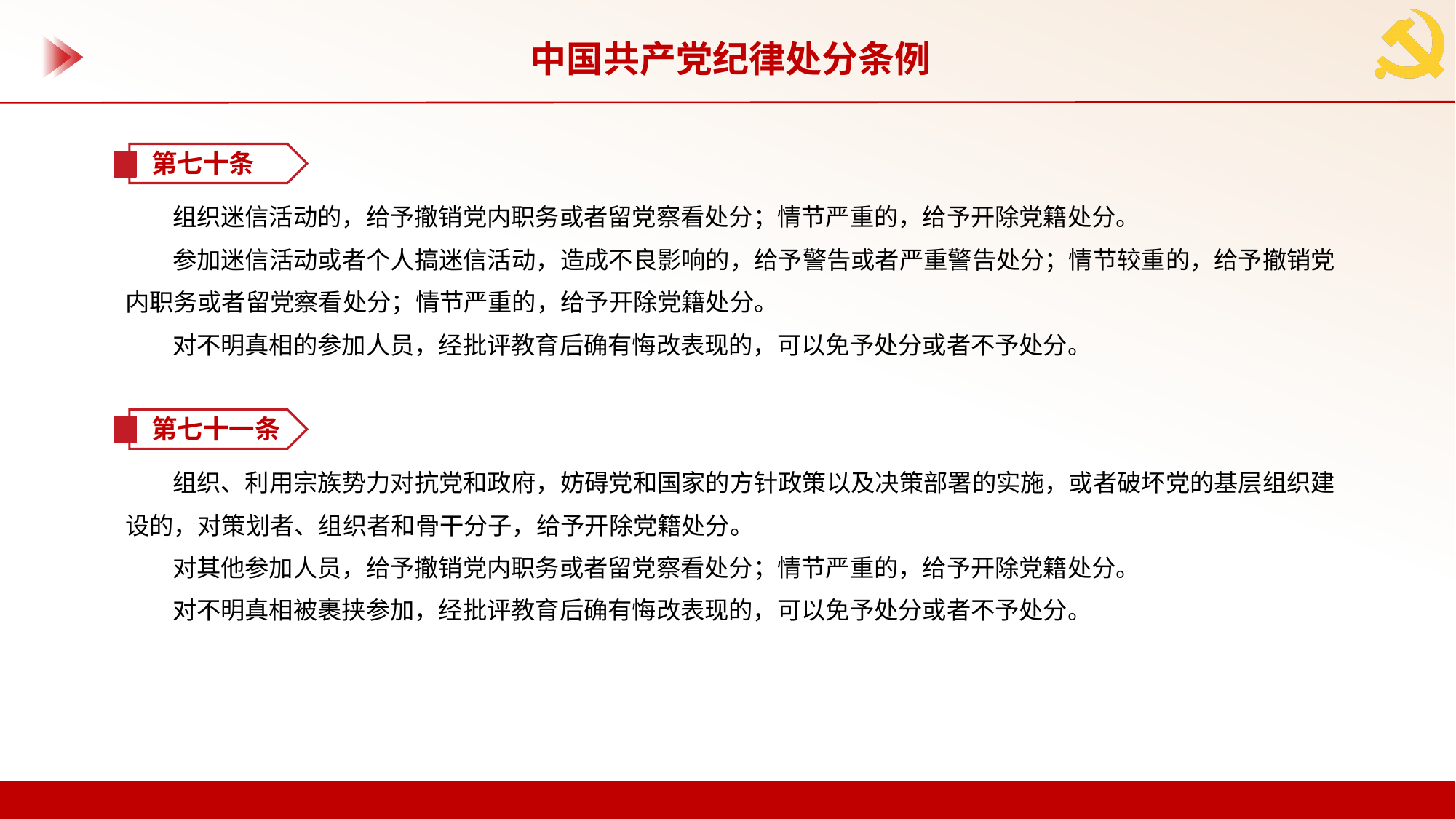

中国共产党纪律处分条例
第七十条

组织迷信活动的，给予撤销党内职务或者留党察看处分；情节严重的，给予开除党籍处分。
参加迷信活动或者个人搞迷信活动，造成不良影响的，给予警告或者严重警告处分；情节较重的，给予撤销党内职务或者留党察看处分；情节严重的，给予开除党籍处分。
对不明真相的参加人员，经批评教育后确有悔改表现的，可以免予处分或者不予处分。
第七十一条

组织、利用宗族势力对抗党和政府，妨碍党和国家的方针政策以及决策部署的实施，或者破坏党的基层组织建设的，对策划者、组织者和骨干分子，给予开除党籍处分。
对其他参加人员，给予撤销党内职务或者留党察看处分；情节严重的，给予开除党籍处分。
对不明真相被裹挟参加，经批评教育后确有悔改表现的，可以免予处分或者不予处分。